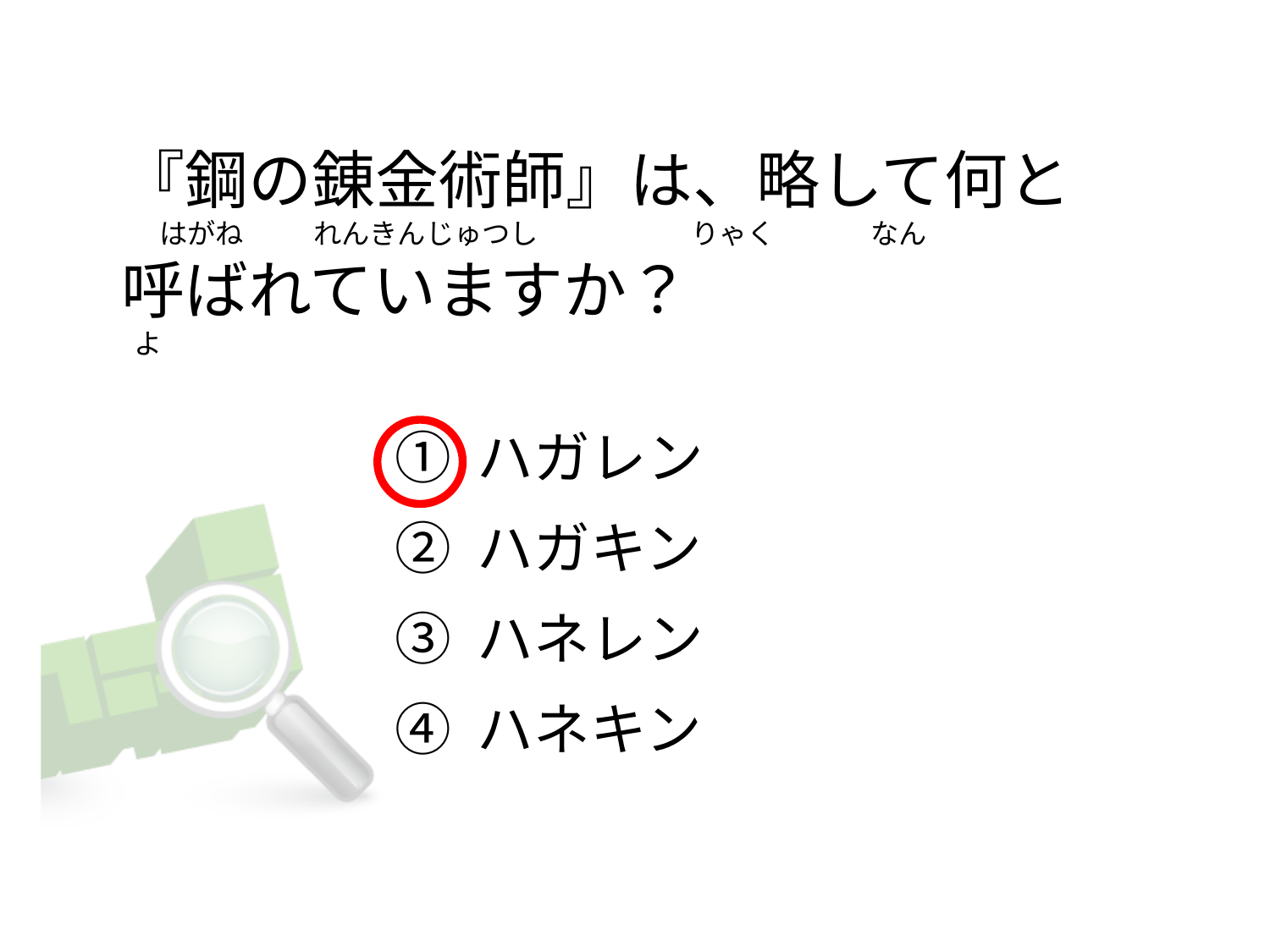

# 『鋼の錬金術師』は、略して何と       はがね           れんきんじゅつし                        りゃく               なん 呼ばれていますか？  よ
① ハガレン
② ハガキン
③ ハネレン
④ ハネキン